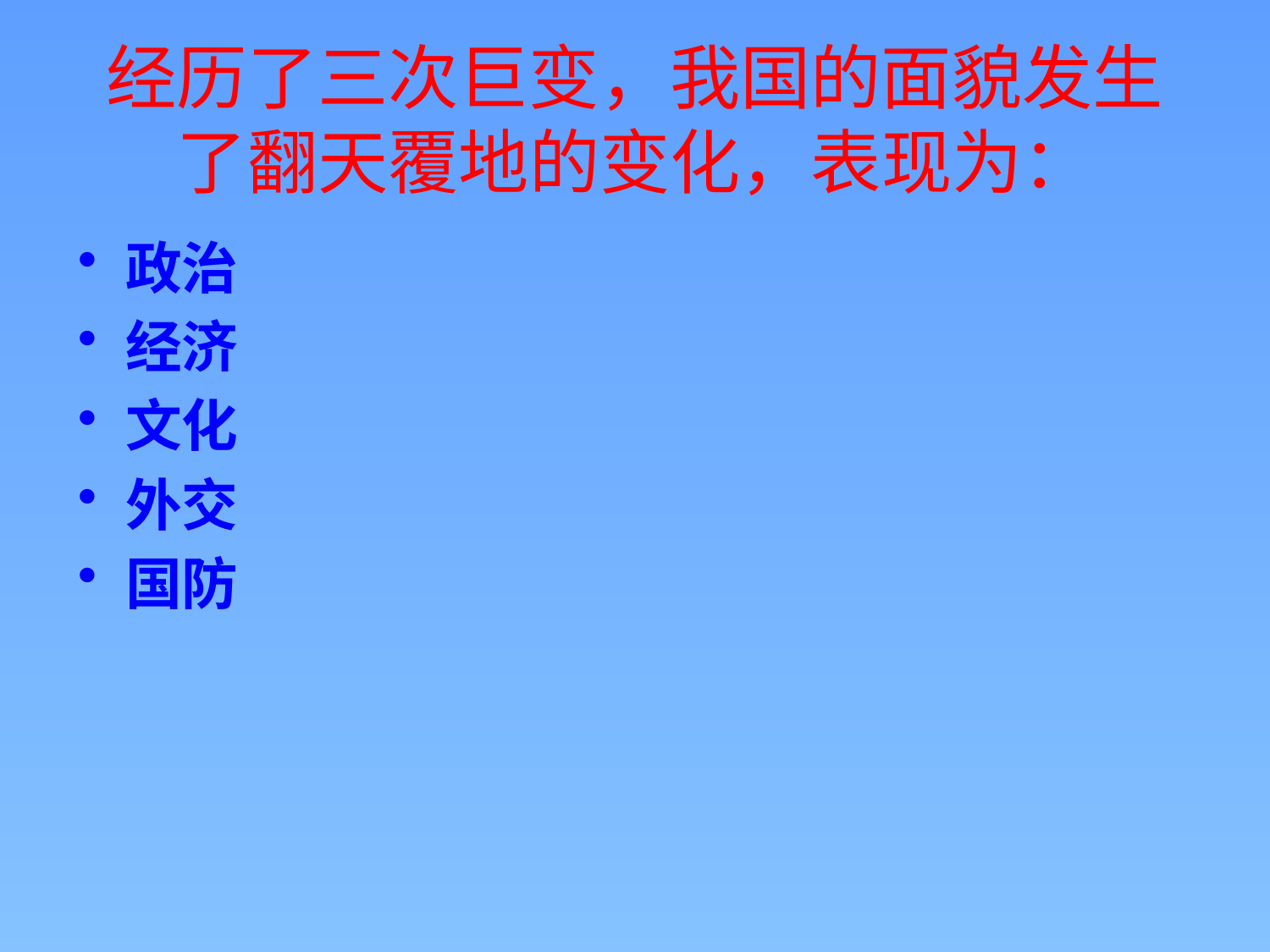

经历了三次巨变，我国的面貌发生了翻天覆地的变化，表现为：
政治
经济
文化
外交
国防